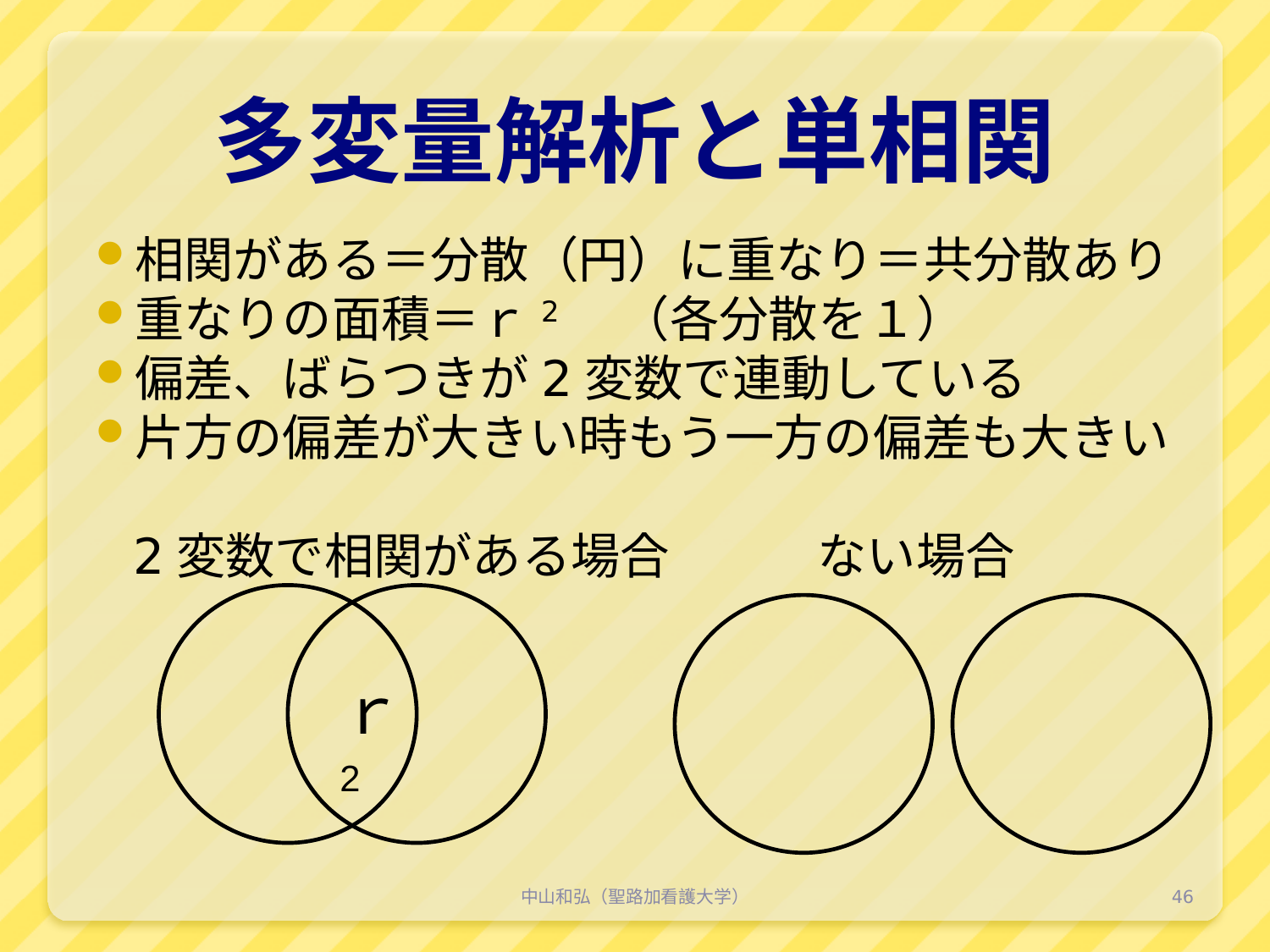

# 多変量解析と単相関
相関がある＝分散（円）に重なり＝共分散あり
重なりの面積＝ｒ2　（各分散を１）
偏差、ばらつきが2変数で連動している
片方の偏差が大きい時もう一方の偏差も大きい
2変数で相関がある場合　　　ない場合

ｒ2
中山和弘（聖路加看護大学）
46